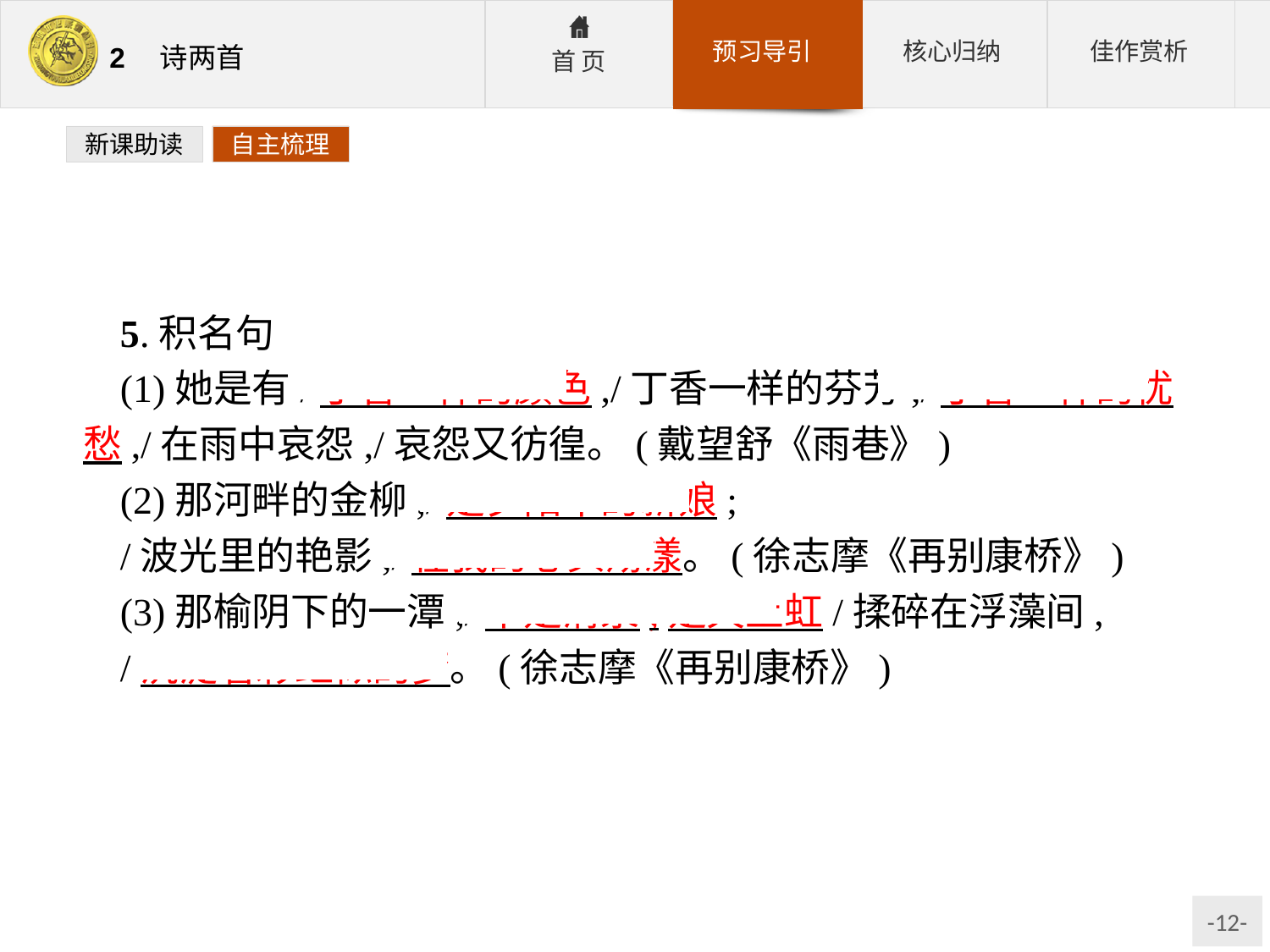

新课助读
自主梳理
5.积名句
(1)她是有/丁香一样的颜色,/丁香一样的芬芳,/丁香一样的忧愁,/在雨中哀怨,/哀怨又彷徨。(戴望舒《雨巷》)
(2)那河畔的金柳,/是夕阳中的新娘;
/波光里的艳影,/在我的心头荡漾。(徐志摩《再别康桥》)
(3)那榆阴下的一潭,/不是清泉,是天上虹/揉碎在浮藻间,
/沉淀着彩虹似的梦。(徐志摩《再别康桥》)